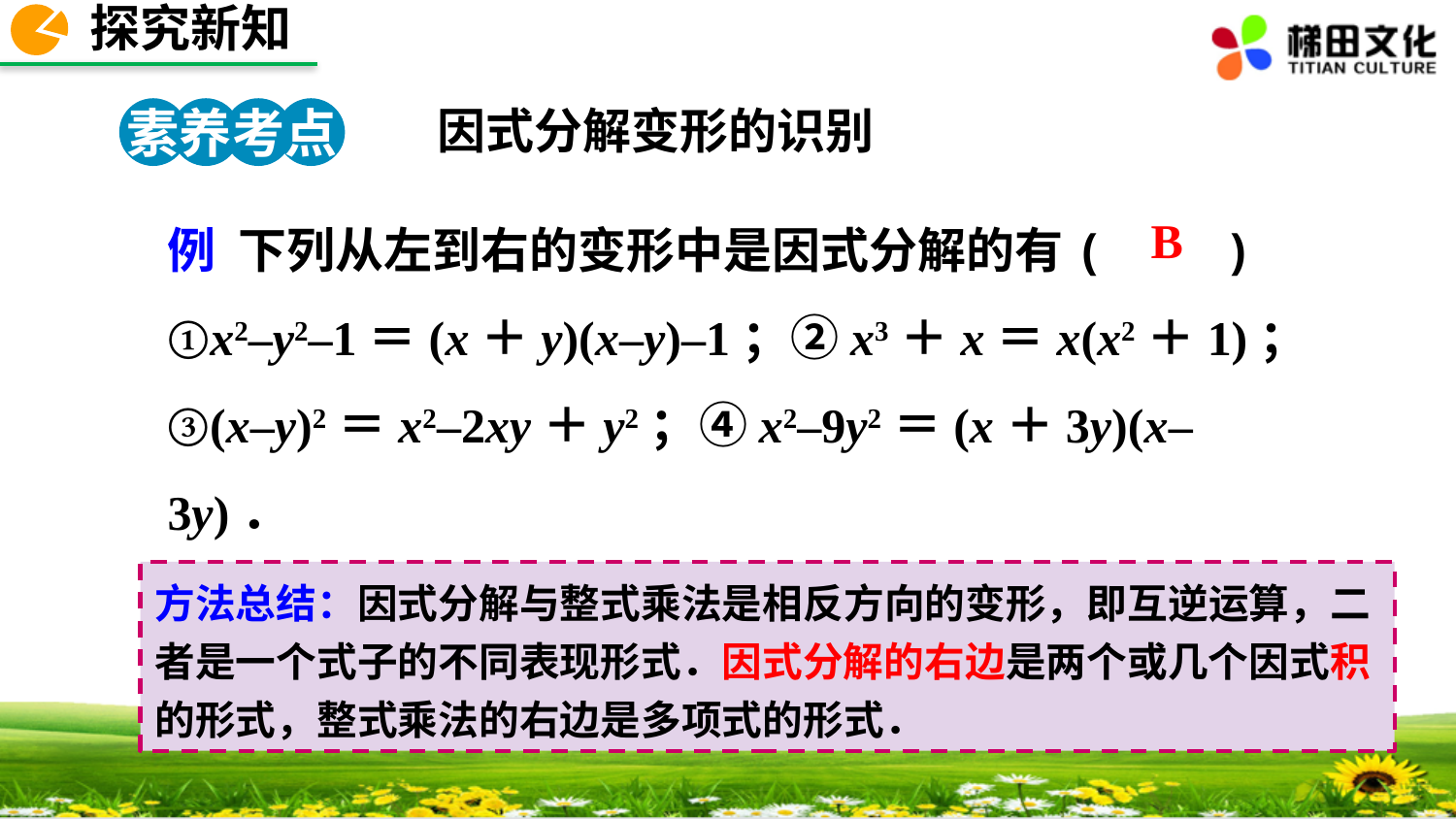

探究新知

素养考点 1

因式分解变形的识别
例  下列从左到右的变形中是因式分解的有(　　)
①x2–y2–1＝(x＋y)(x–y)–1；②x3＋x＝x(x2＋1)；
③(x–y)2＝x2–2xy＋y2；④x2–9y2＝(x＋3y)(x–3y)．
A．1个          B．2个           C．3个           D．4个
B
方法总结：因式分解与整式乘法是相反方向的变形，即互逆运算，二者是一个式子的不同表现形式．因式分解的右边是两个或几个因式积的形式，整式乘法的右边是多项式的形式．